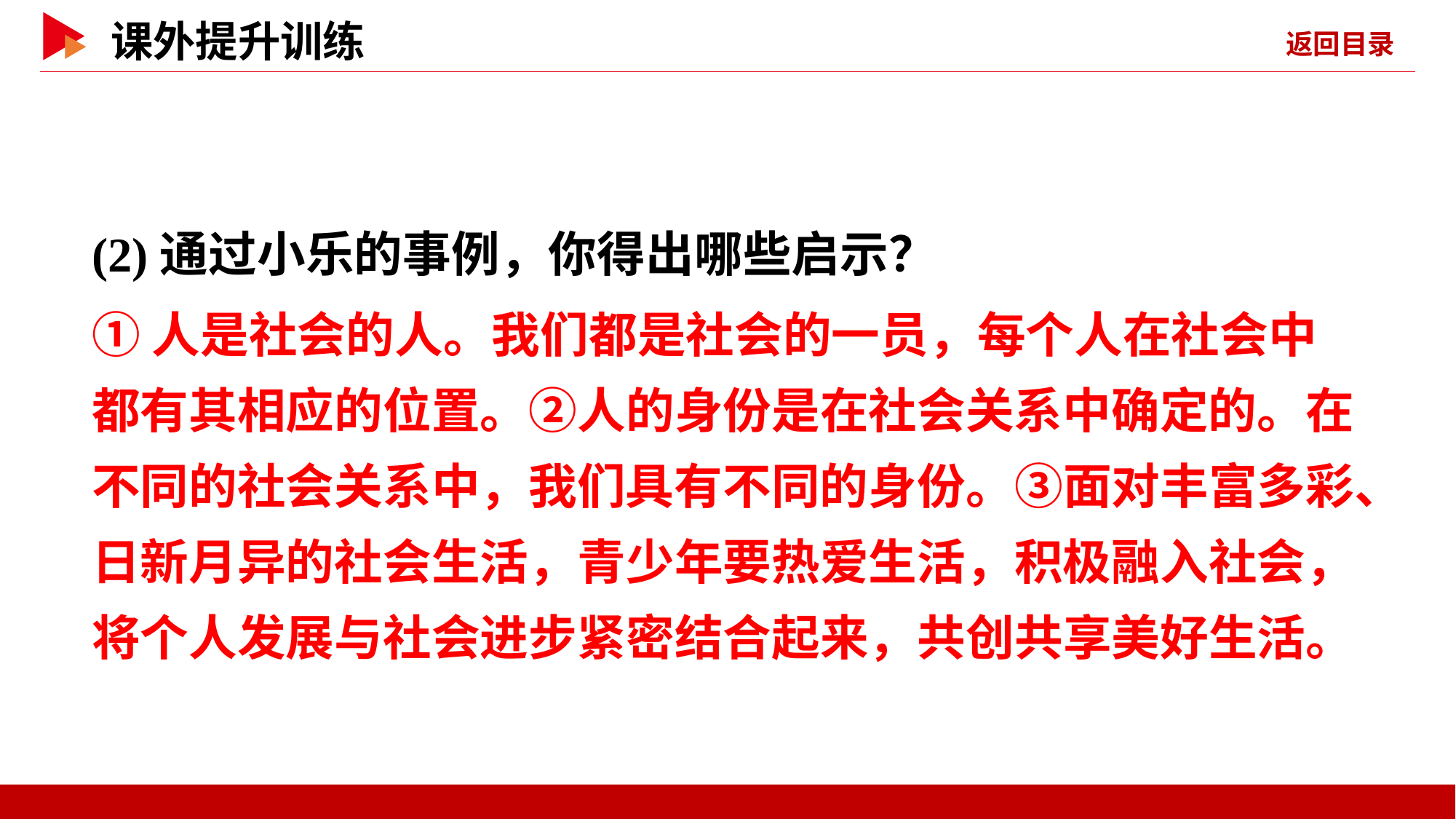

(2)通过小乐的事例，你得出哪些启示？
①人是社会的人。我们都是社会的一员，每个人在社会中都有其相应的位置。②人的身份是在社会关系中确定的。在不同的社会关系中，我们具有不同的身份。③面对丰富多彩、日新月异的社会生活，青少年要热爱生活，积极融入社会，将个人发展与社会进步紧密结合起来，共创共享美好生活。